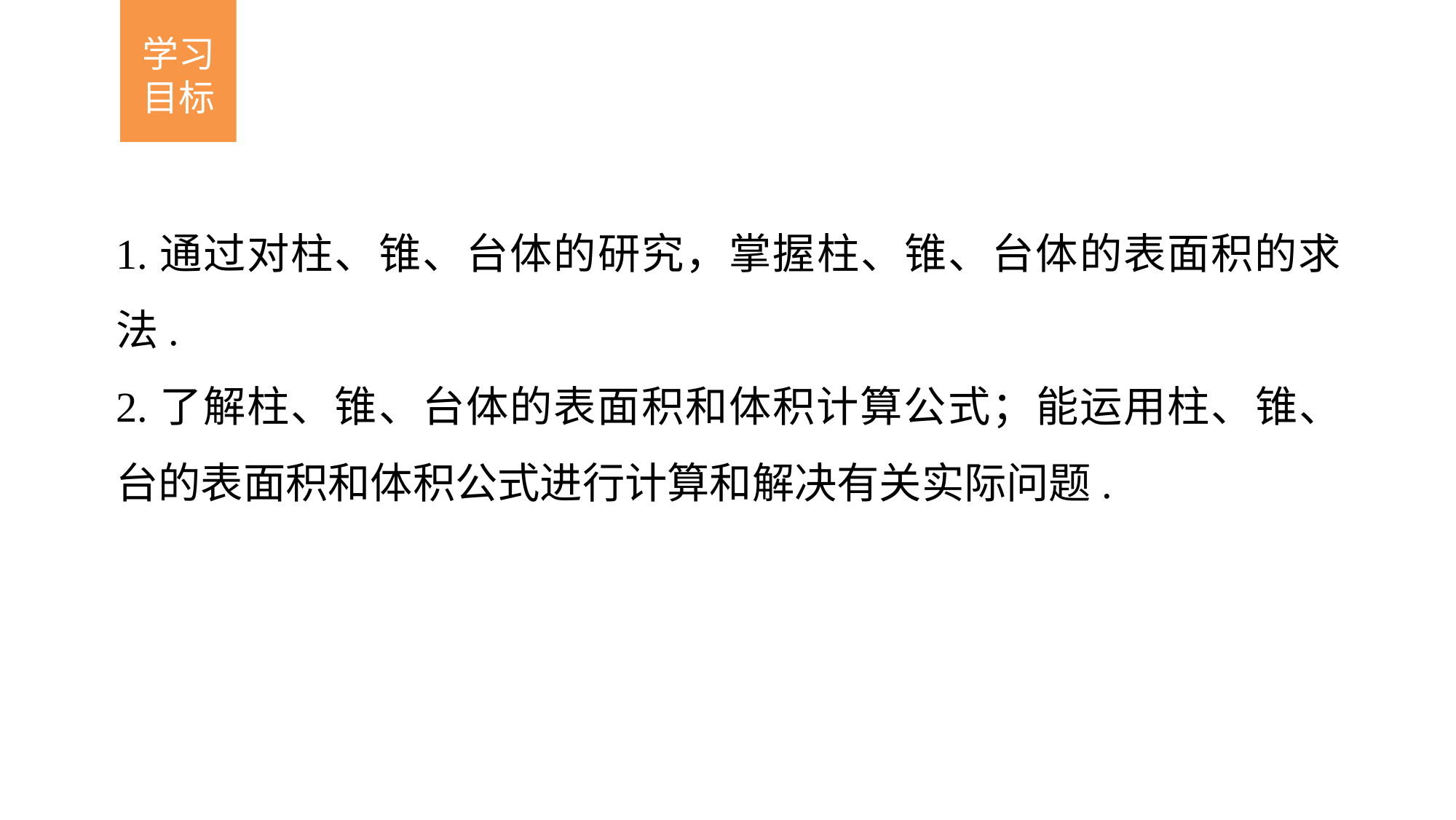

学习目标
1.通过对柱、锥、台体的研究，掌握柱、锥、台体的表面积的求法.
2.了解柱、锥、台体的表面积和体积计算公式；能运用柱、锥、台的表面积和体积公式进行计算和解决有关实际问题.